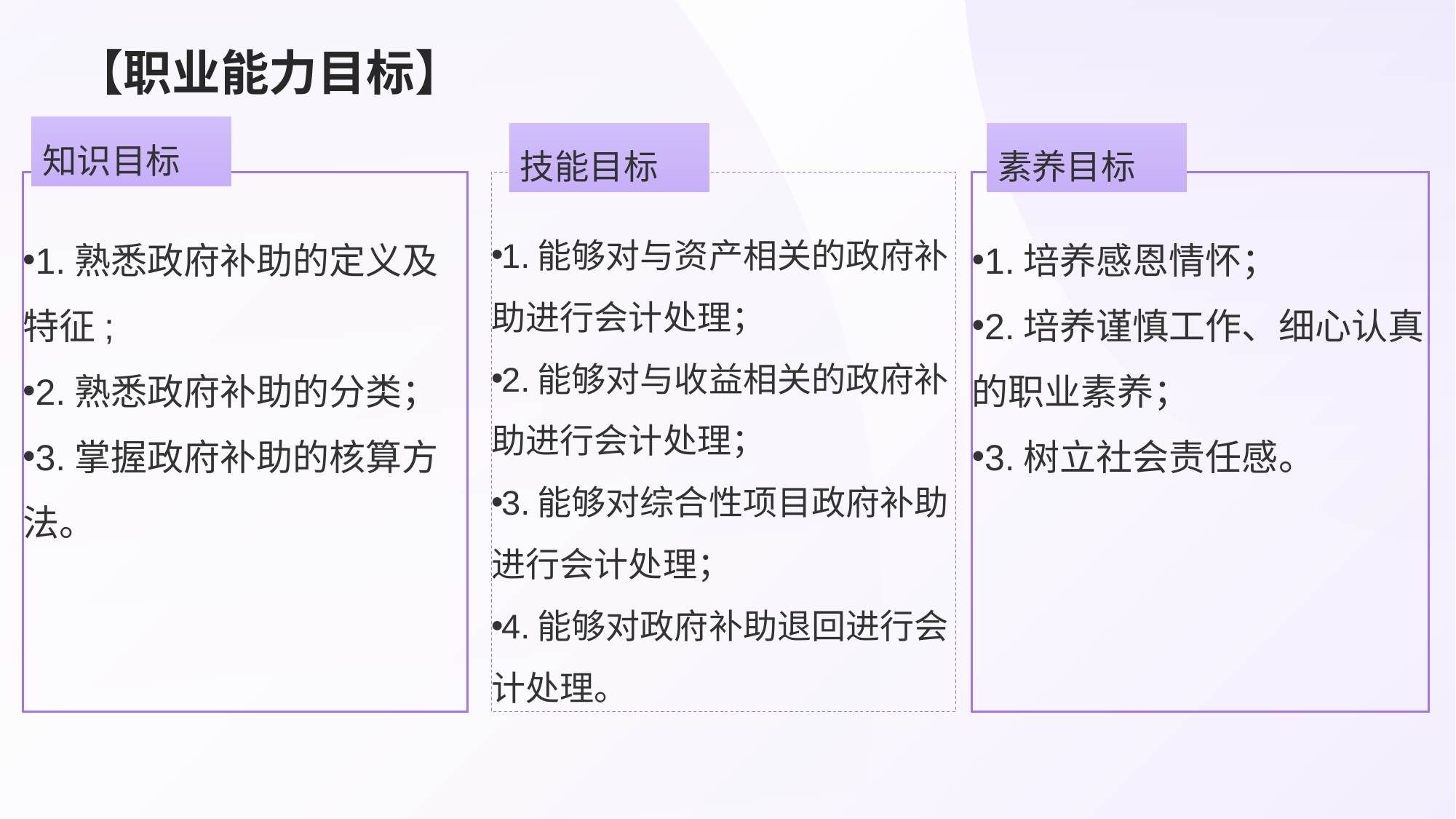

# 【职业能力目标】
知识目标
技能目标
素养目标

1.熟悉政府补助的定义及特征;
2.熟悉政府补助的分类；
3.掌握政府补助的核算方法。

1.能够对与资产相关的政府补助进行会计处理；
2.能够对与收益相关的政府补助进行会计处理；
3.能够对综合性项目政府补助进行会计处理；
4.能够对政府补助退回进行会计处理。

1.培养感恩情怀；
2.培养谨慎工作、细心认真的职业素养；
3.树立社会责任感。